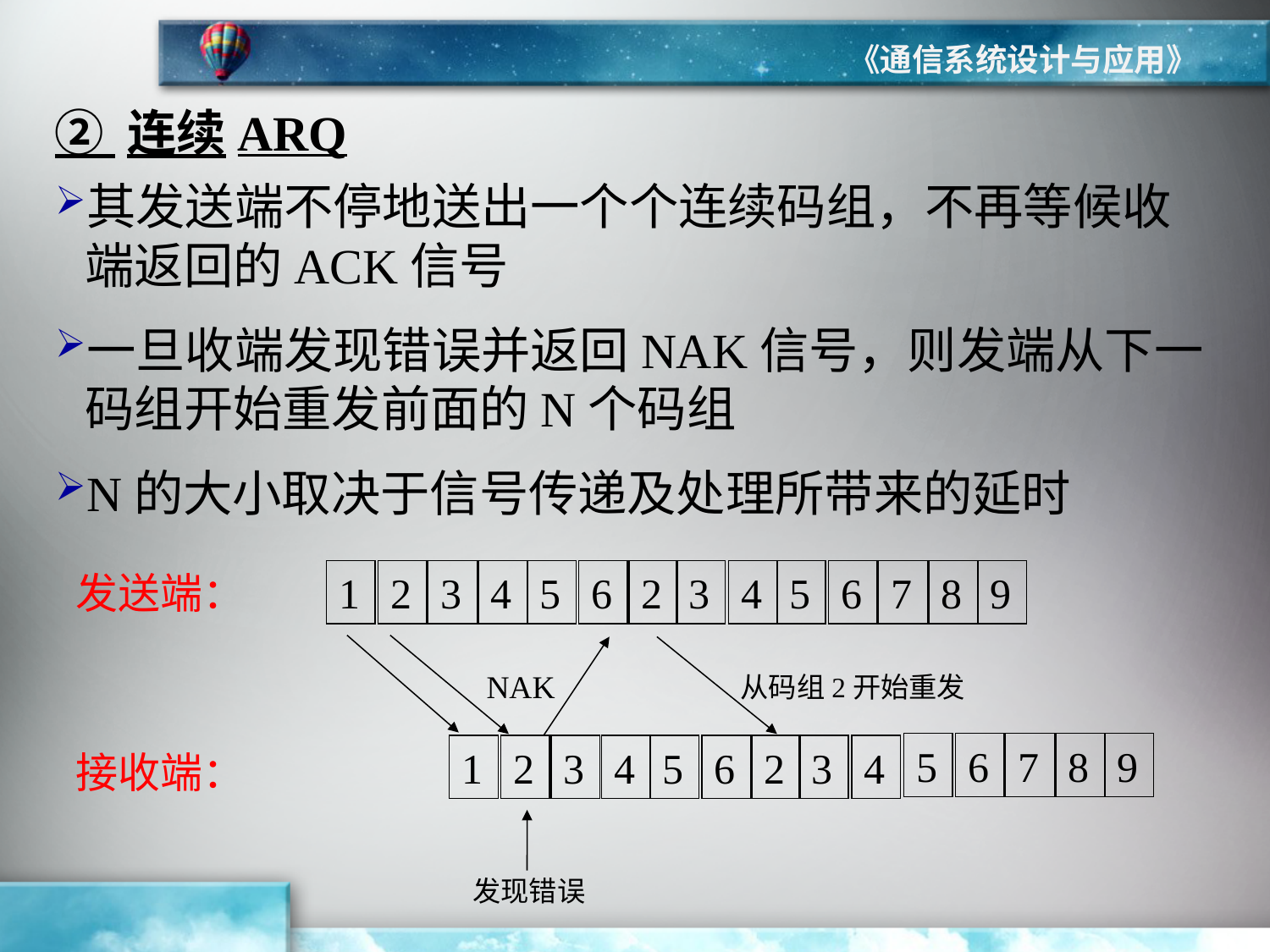

《通信系统设计与应用》
② 连续ARQ
其发送端不停地送出一个个连续码组，不再等候收端返回的ACK信号
一旦收端发现错误并返回NAK信号，则发端从下一码组开始重发前面的N个码组
N的大小取决于信号传递及处理所带来的延时
发送端：
1
2
3
4
5
6
2
3
4
5
6
7
8
9

NAK
从码组2开始重发
5
6
7
8
9
1
2
3
4
5
6
2
3
4
接收端：

发现错误